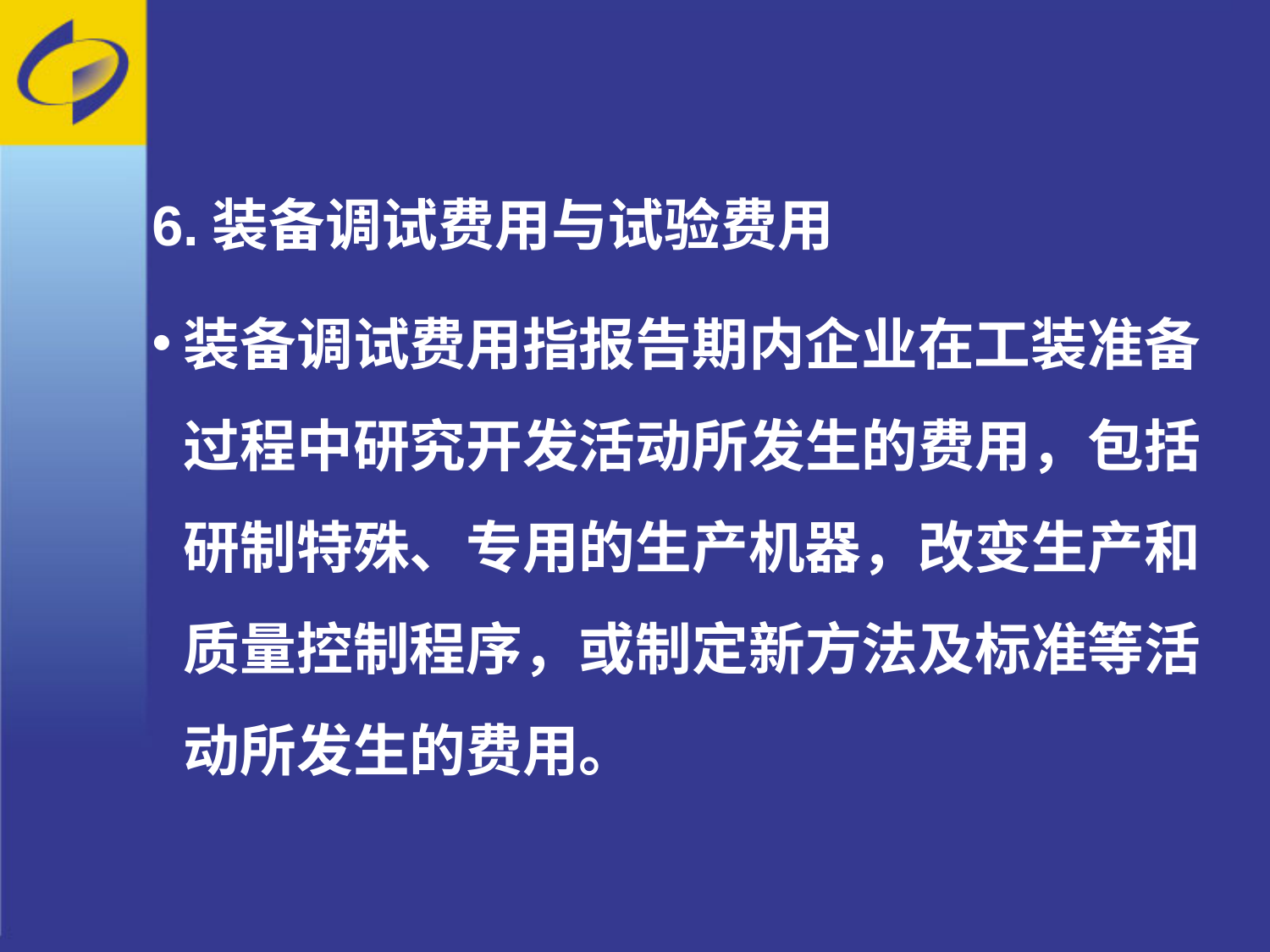

6.装备调试费用与试验费用
装备调试费用指报告期内企业在工装准备过程中研究开发活动所发生的费用，包括研制特殊、专用的生产机器，改变生产和质量控制程序，或制定新方法及标准等活动所发生的费用。